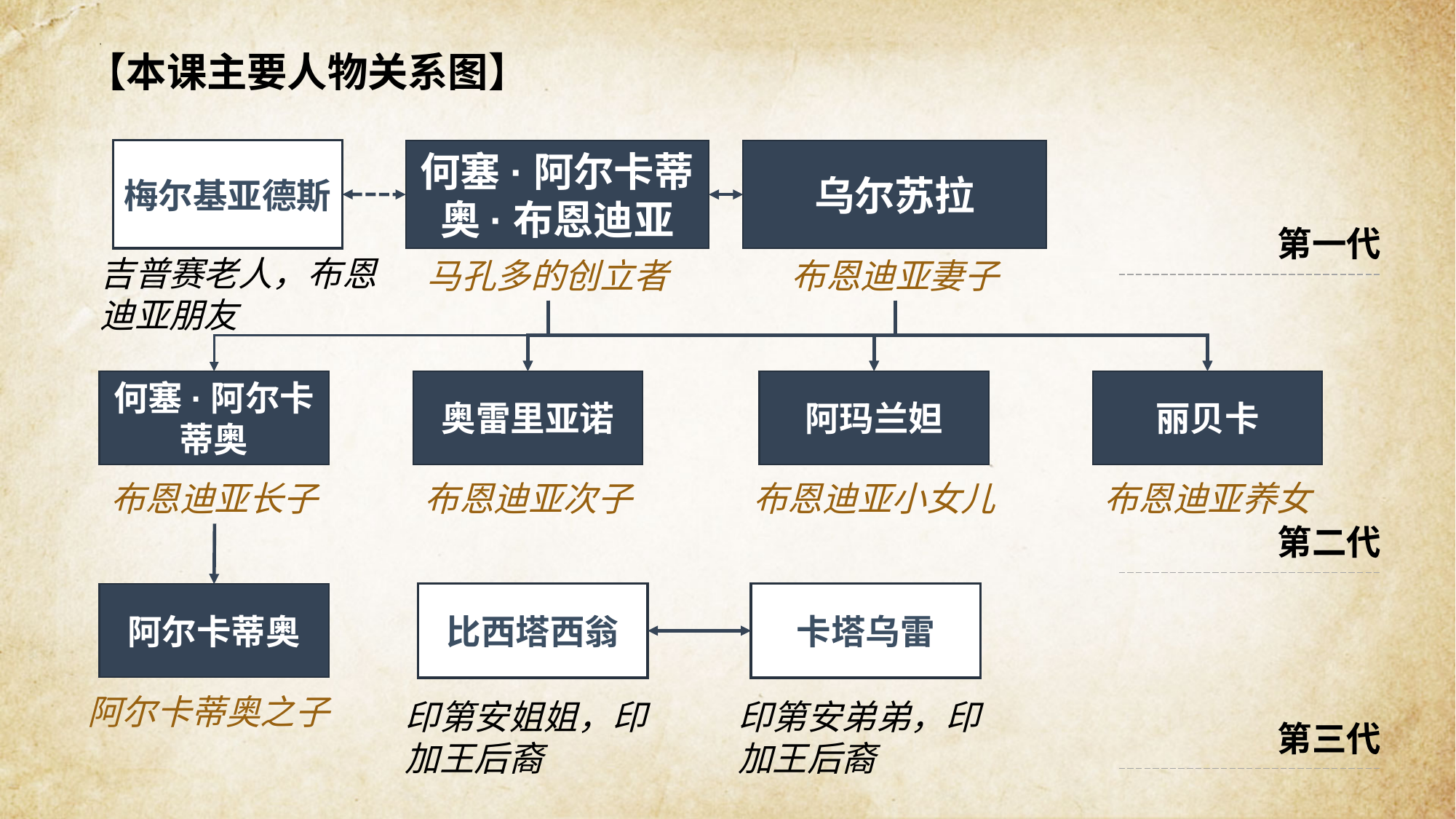

【本课主要人物关系图】
梅尔基亚德斯
何塞·阿尔卡蒂奥·布恩迪亚
乌尔苏拉
第一代
吉普赛老人，布恩迪亚朋友
马孔多的创立者
布恩迪亚妻子
何塞·阿尔卡蒂奥
奥雷里亚诺
阿玛兰妲
丽贝卡
布恩迪亚长子
布恩迪亚次子
布恩迪亚小女儿
布恩迪亚养女
第二代
比西塔西翁
卡塔乌雷
阿尔卡蒂奥
阿尔卡蒂奥之子
印第安姐姐，印加王后裔
印第安弟弟，印加王后裔
第三代